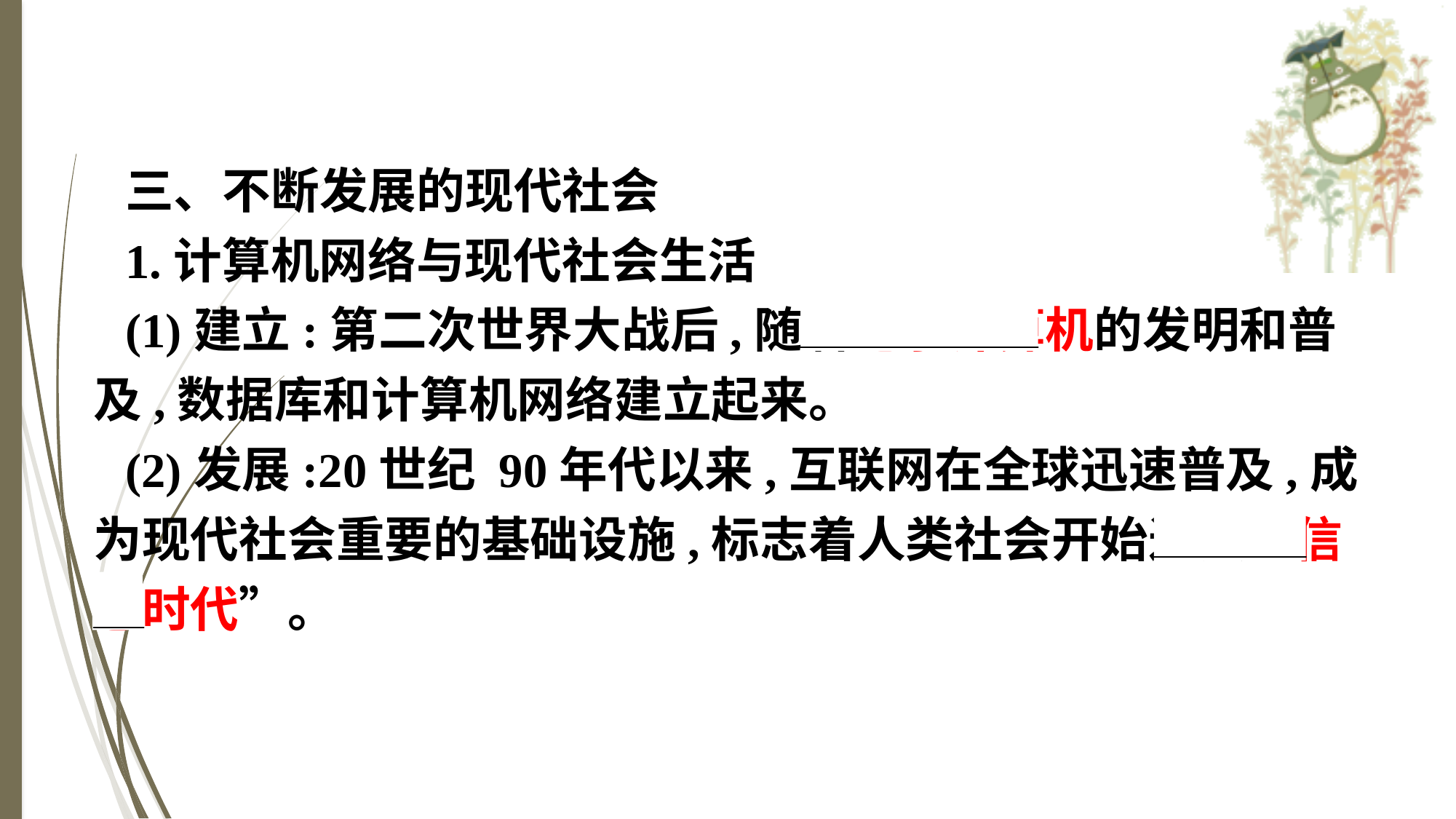

三、不断发展的现代社会
1.计算机网络与现代社会生活
(1)建立:第二次世界大战后,随着电子计算机的发明和普及,数据库和计算机网络建立起来。
(2)发展:20世纪 90年代以来,互联网在全球迅速普及,成为现代社会重要的基础设施,标志着人类社会开始进入“信息时代”。